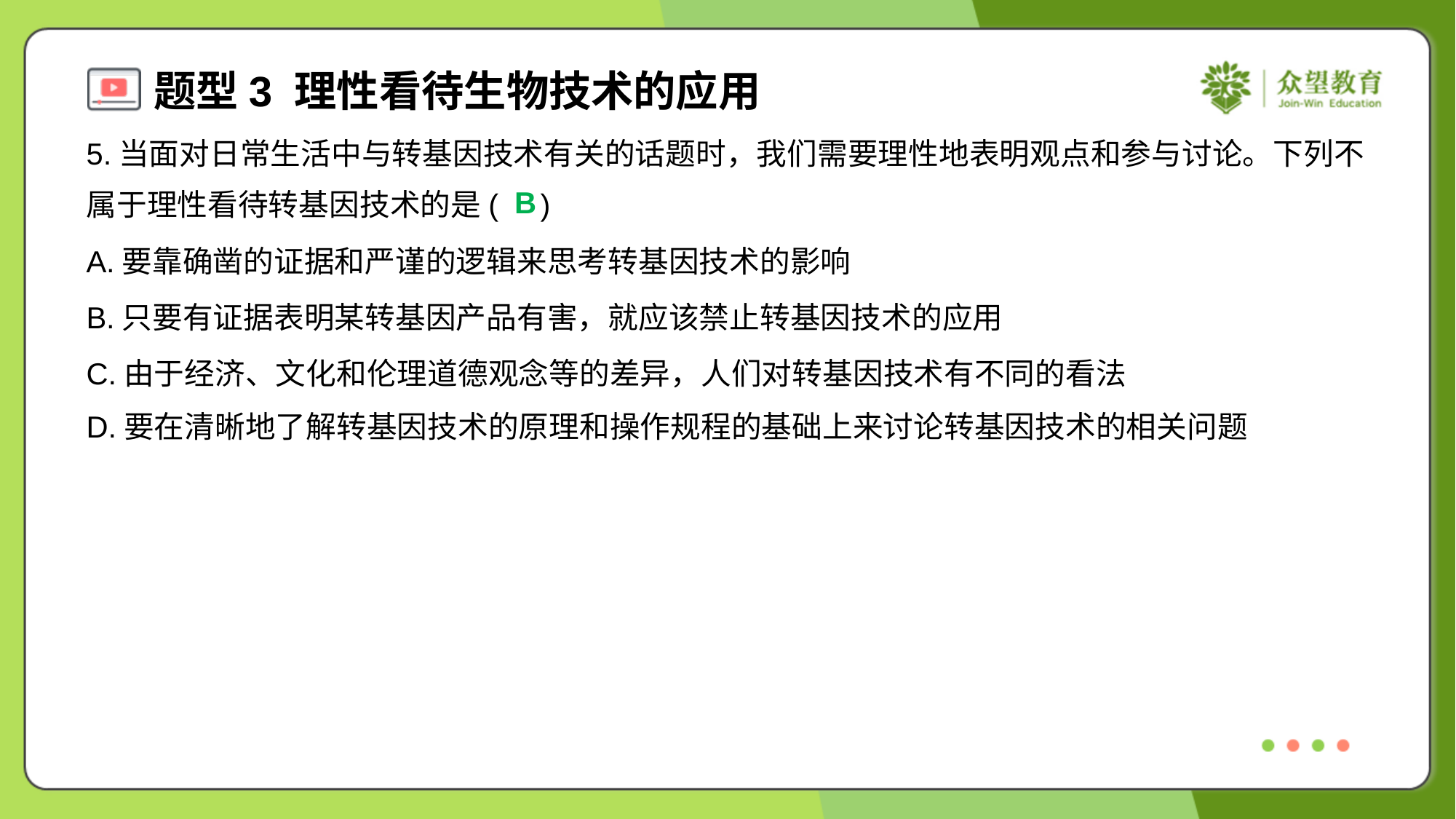

5.当面对日常生活中与转基因技术有关的话题时，我们需要理性地表明观点和参与讨论。下列不
属于理性看待转基因技术的是(     )
B
A.要靠确凿的证据和严谨的逻辑来思考转基因技术的影响
B.只要有证据表明某转基因产品有害，就应该禁止转基因技术的应用
C.由于经济、文化和伦理道德观念等的差异，人们对转基因技术有不同的看法
D.要在清晰地了解转基因技术的原理和操作规程的基础上来讨论转基因技术的相关问题